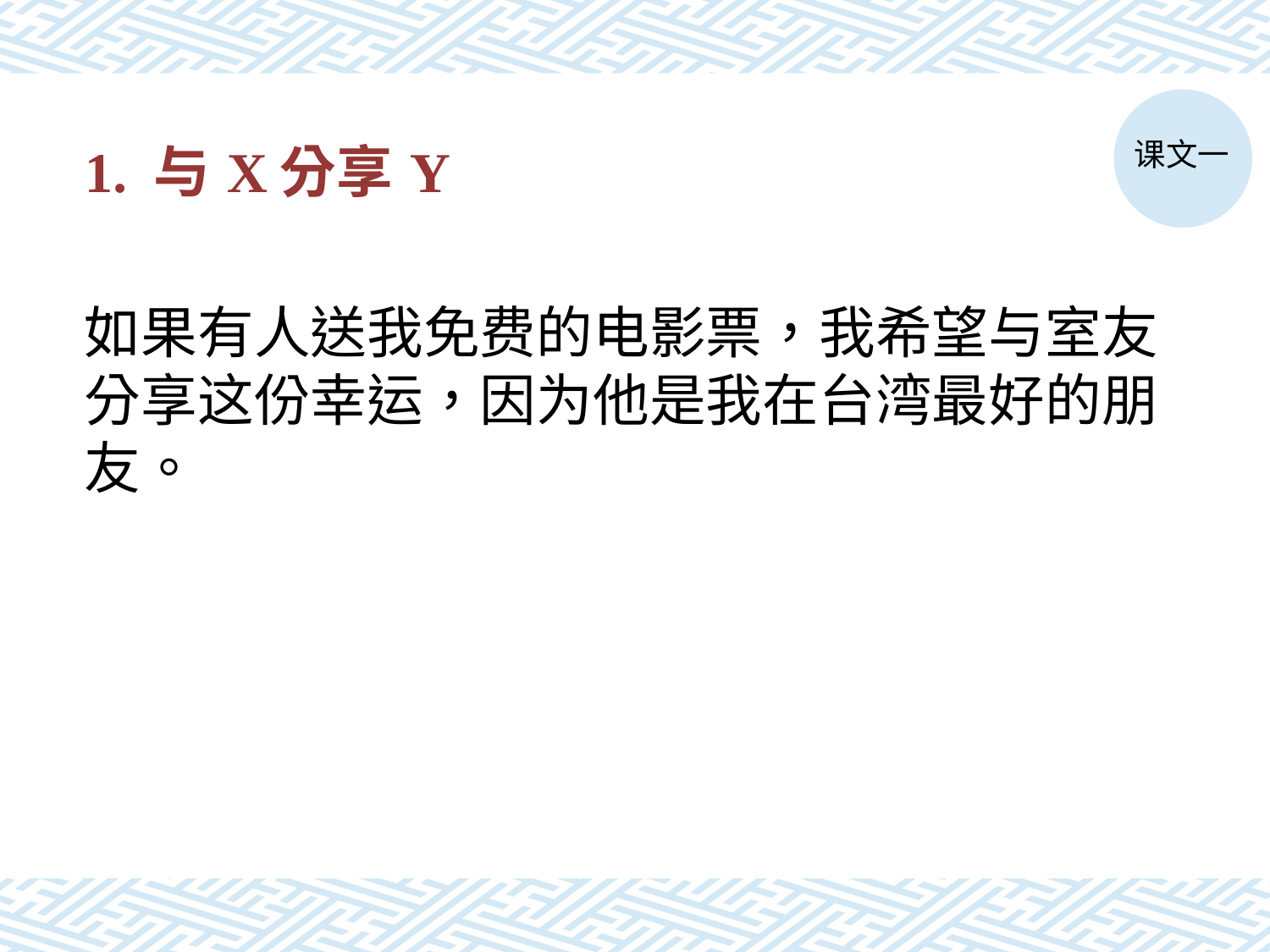

# 1. 与X分享Y
课文一

如果有人送我免费的电影票，我希望与室友分享这份幸运，因为他是我在台湾最好的朋友。